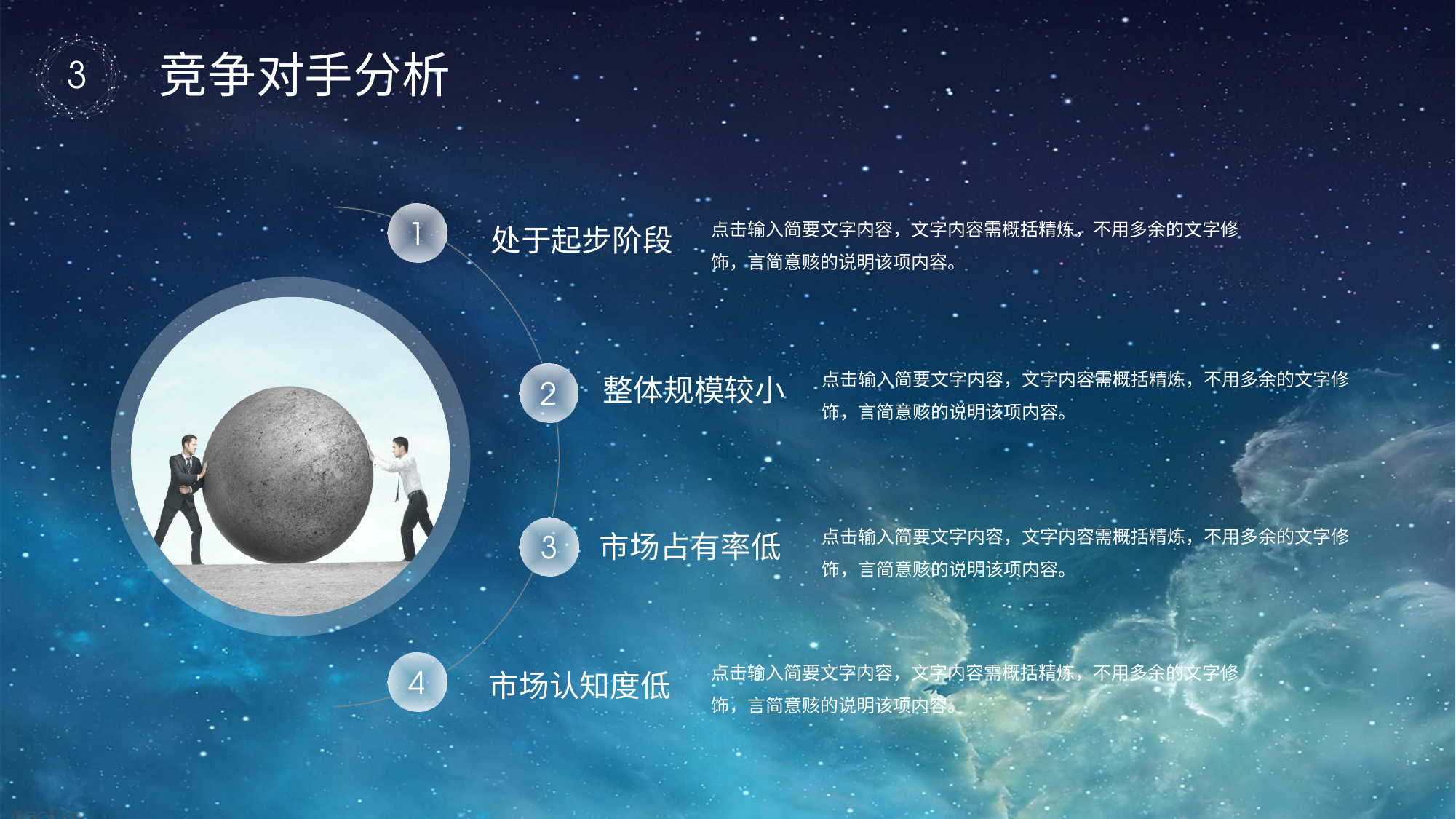

竞争对手分析
点击输入简要文字内容，文字内容需概括精炼，不用多余的文字修饰，言简意赅的说明该项内容。

1
处于起步阶段

点击输入简要文字内容，文字内容需概括精炼，不用多余的文字修饰，言简意赅的说明该项内容。

2
整体规模较小

点击输入简要文字内容，文字内容需概括精炼，不用多余的文字修饰，言简意赅的说明该项内容。

3
市场占有率低
点击输入简要文字内容，文字内容需概括精炼，不用多余的文字修饰，言简意赅的说明该项内容。

4
市场认知度低